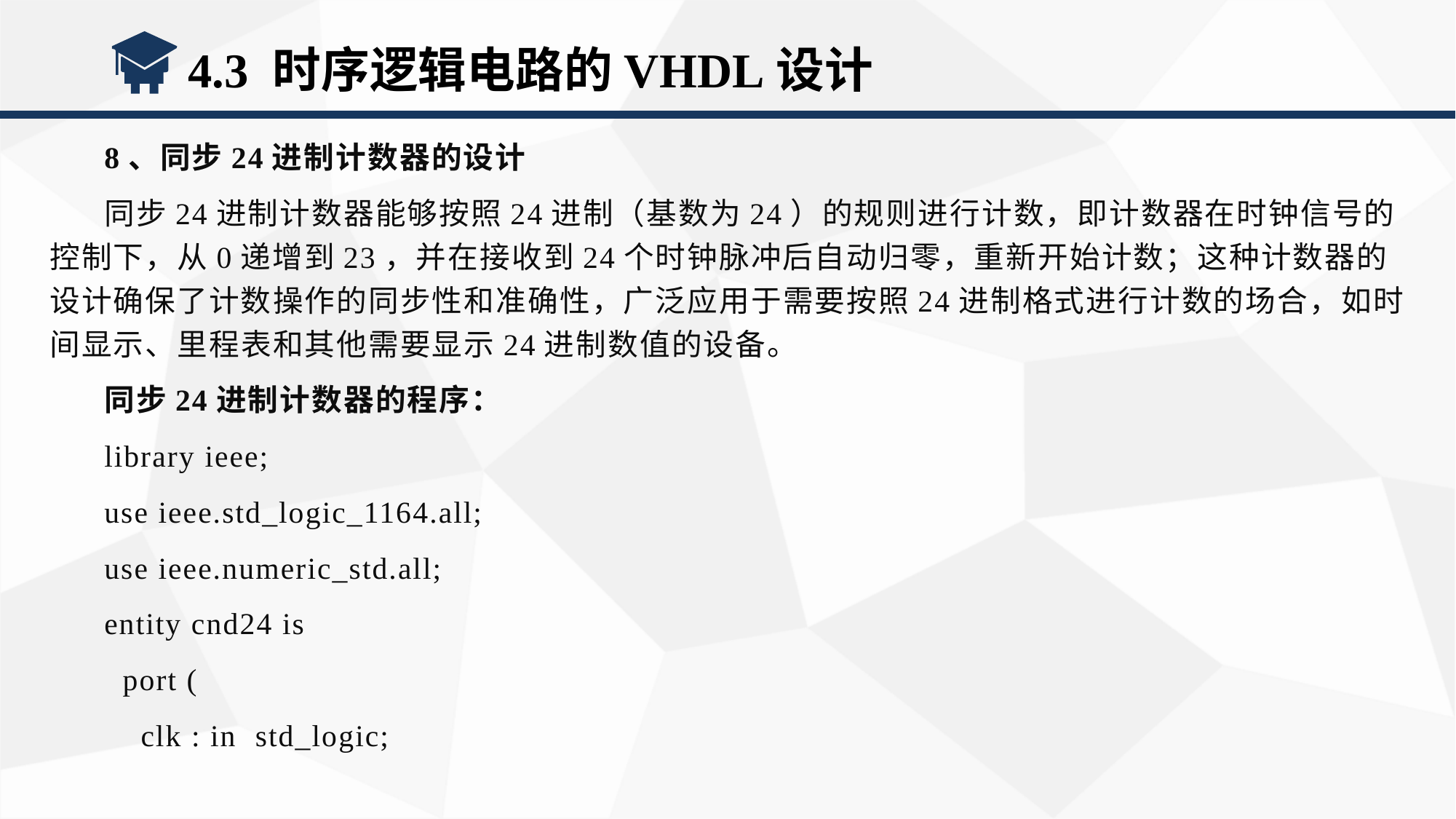

4.3 时序逻辑电路的VHDL设计

8、同步24进制计数器的设计
同步24进制计数器能够按照24进制（基数为24）的规则进行计数，即计数器在时钟信号的控制下，从0递增到23，并在接收到24个时钟脉冲后自动归零，重新开始计数；这种计数器的设计确保了计数操作的同步性和准确性，广泛应用于需要按照24进制格式进行计数的场合，如时间显示、里程表和其他需要显示24进制数值的设备。
同步24进制计数器的程序：
library ieee;
use ieee.std_logic_1164.all;
use ieee.numeric_std.all;
entity cnd24 is
  port (
    clk : in  std_logic;